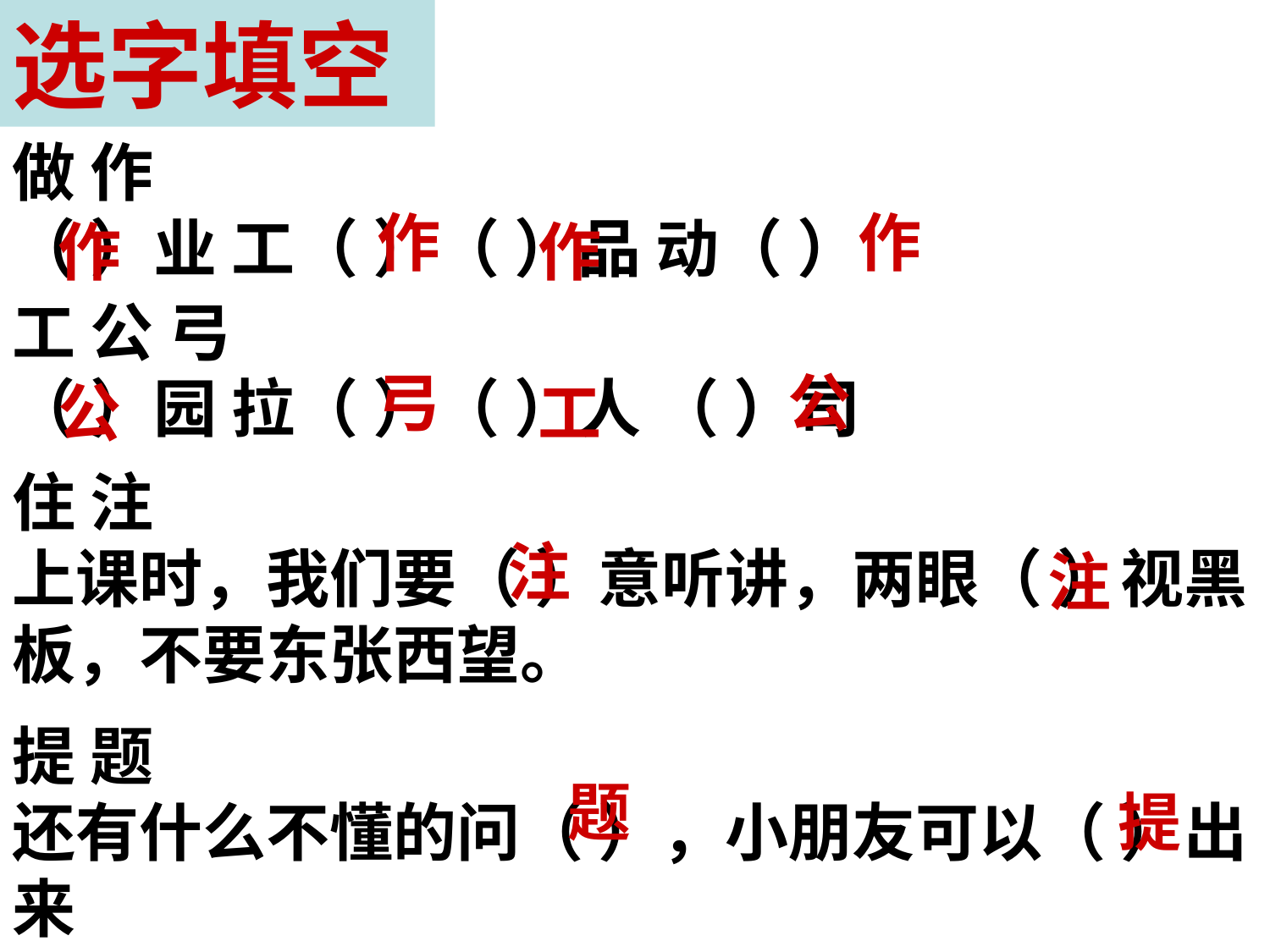

选字填空
做 作
（ ）业 工（ ）（ ）品 动（ ）
作
作
作
作
工 公 弓
（ ）园 拉（ ）（ ）人 （ ）司
弓
公
公
工
住 注
上课时，我们要（ ）意听讲，两眼（ ）视黑板，不要东张西望。
注
注
提 题
还有什么不懂的问（ ），小朋友可以（ ）出来
题
提